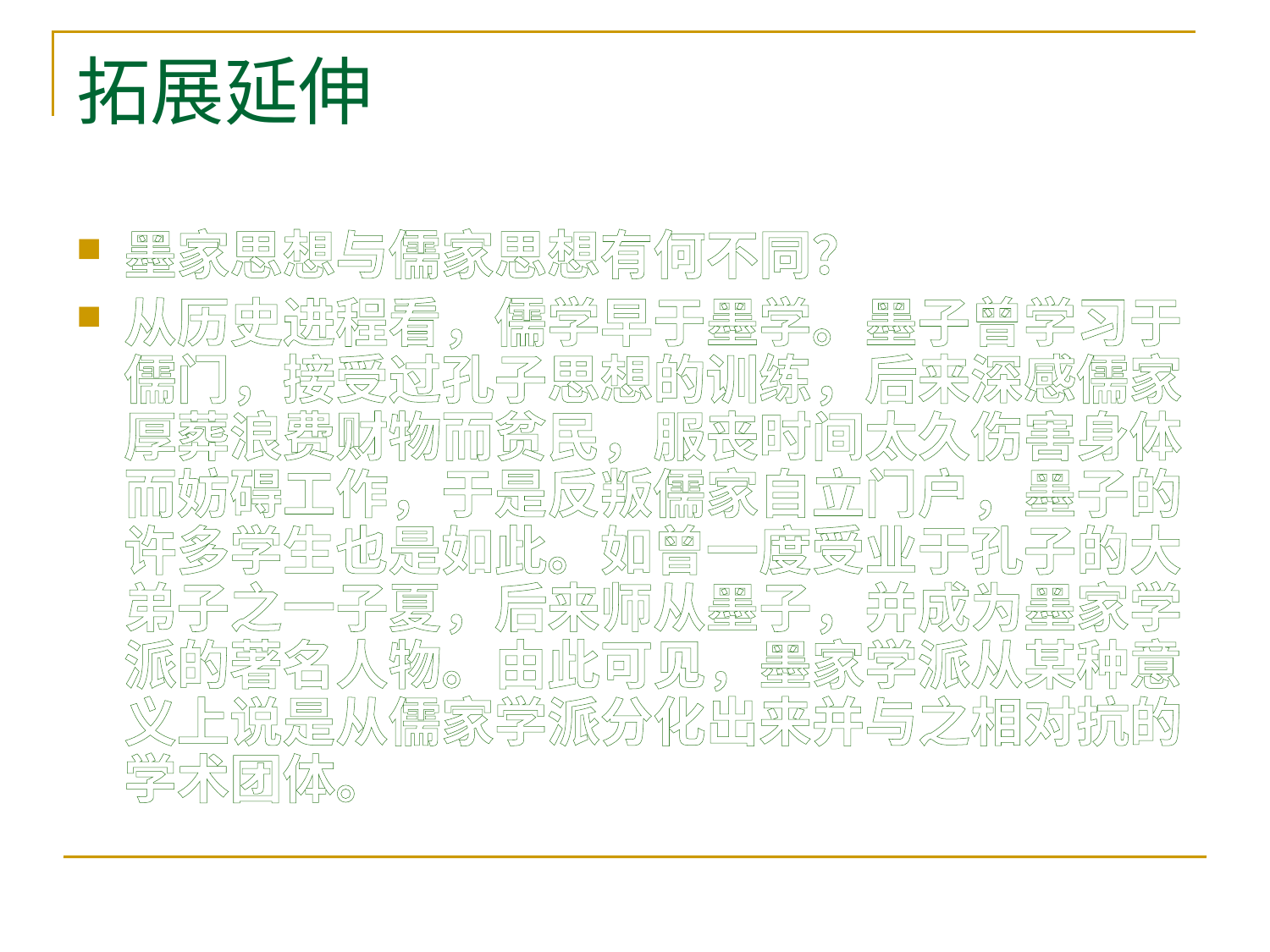

# 拓展延伸
墨家思想与儒家思想有何不同？
从历史进程看，儒学早于墨学。墨子曾学习于儒门，接受过孔子思想的训练，后来深感儒家厚葬浪费财物而贫民，服丧时间太久伤害身体而妨碍工作，于是反叛儒家自立门户，墨子的许多学生也是如此。如曾一度受业于孔子的大弟子之一子夏，后来师从墨子，并成为墨家学派的著名人物。由此可见，墨家学派从某种意义上说是从儒家学派分化出来并与之相对抗的学术团体。